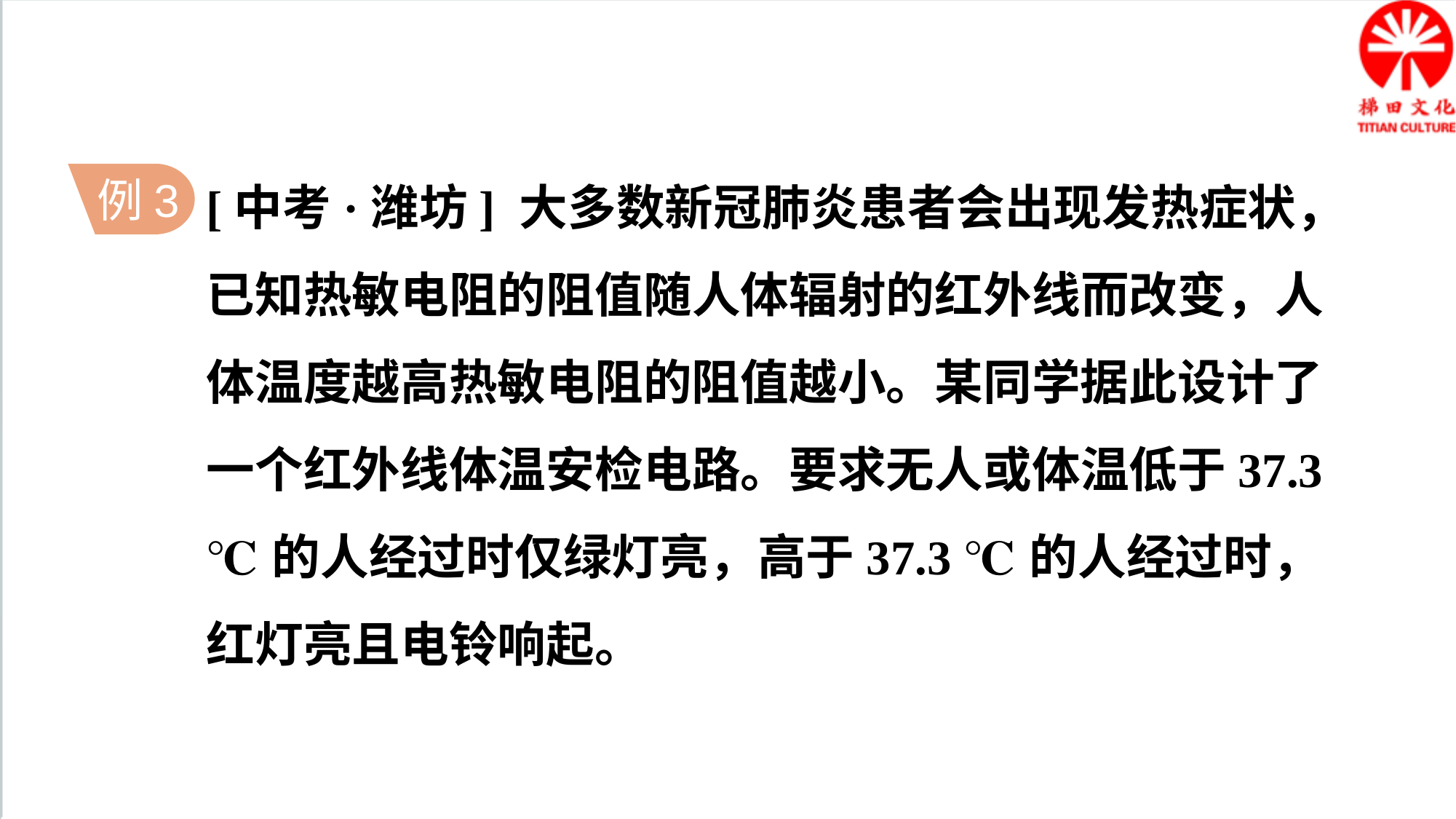

[中考·潍坊] 大多数新冠肺炎患者会出现发热症状，已知热敏电阻的阻值随人体辐射的红外线而改变，人体温度越高热敏电阻的阻值越小。某同学据此设计了一个红外线体温安检电路。要求无人或体温低于37.3 ℃的人经过时仅绿灯亮，高于37.3 ℃的人经过时，红灯亮且电铃响起。
例3